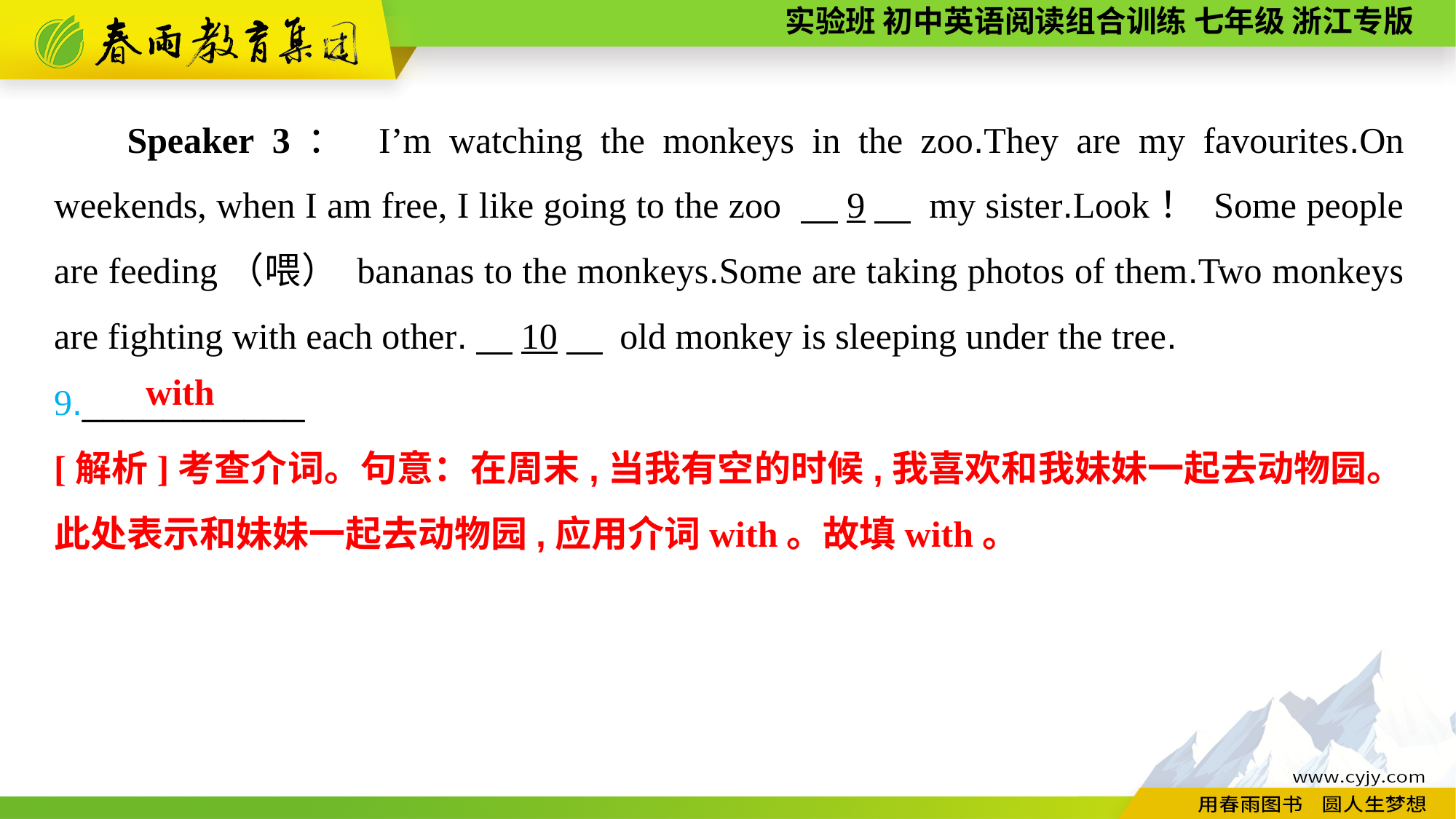

Speaker 3： I’m watching the monkeys in the zoo.They are my favourites.On weekends, when I am free, I like going to the zoo 　9　 my sister.Look！ Some people are feeding（喂） bananas to the monkeys.Some are taking photos of them.Two monkeys are fighting with each other.　10　 old monkey is sleeping under the tree.
9.___________
with
[解析]考查介词。句意：在周末,当我有空的时候,我喜欢和我妹妹一起去动物园。此处表示和妹妹一起去动物园,应用介词with。故填with。